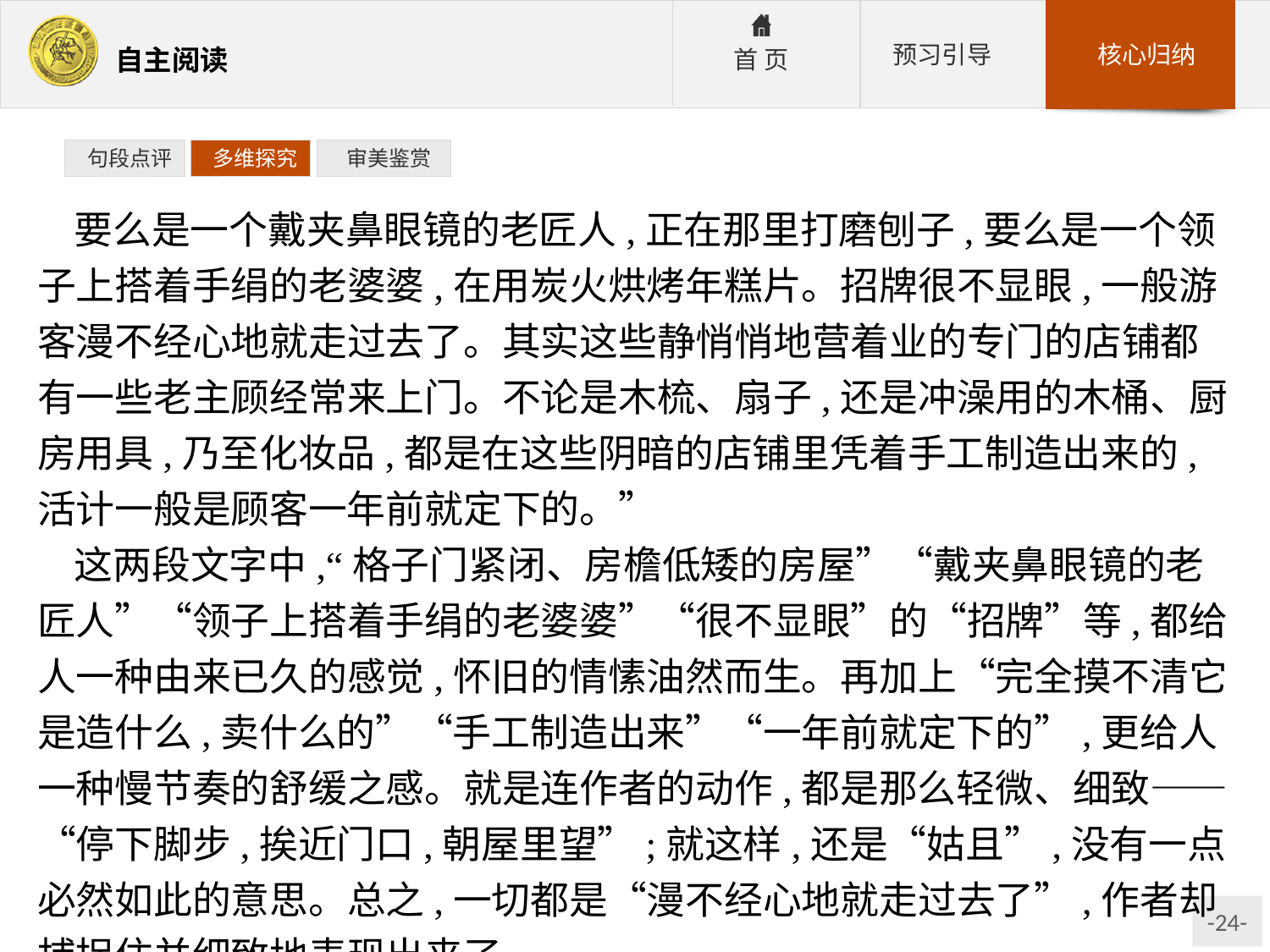

句段点评
 多维探究
 审美鉴赏
要么是一个戴夹鼻眼镜的老匠人,正在那里打磨刨子,要么是一个领子上搭着手绢的老婆婆,在用炭火烘烤年糕片。招牌很不显眼,一般游客漫不经心地就走过去了。其实这些静悄悄地营着业的专门的店铺都有一些老主顾经常来上门。不论是木梳、扇子,还是冲澡用的木桶、厨房用具,乃至化妆品,都是在这些阴暗的店铺里凭着手工制造出来的,活计一般是顾客一年前就定下的。”
这两段文字中,“格子门紧闭、房檐低矮的房屋”“戴夹鼻眼镜的老匠人”“领子上搭着手绢的老婆婆”“很不显眼”的“招牌”等,都给人一种由来已久的感觉,怀旧的情愫油然而生。再加上“完全摸不清它是造什么,卖什么的”“手工制造出来”“一年前就定下的”,更给人一种慢节奏的舒缓之感。就是连作者的动作,都是那么轻微、细致——“停下脚步,挨近门口,朝屋里望”;就这样,还是“姑且”,没有一点必然如此的意思。总之,一切都是“漫不经心地就走过去了”,作者却捕捉住并细致地表现出来了。